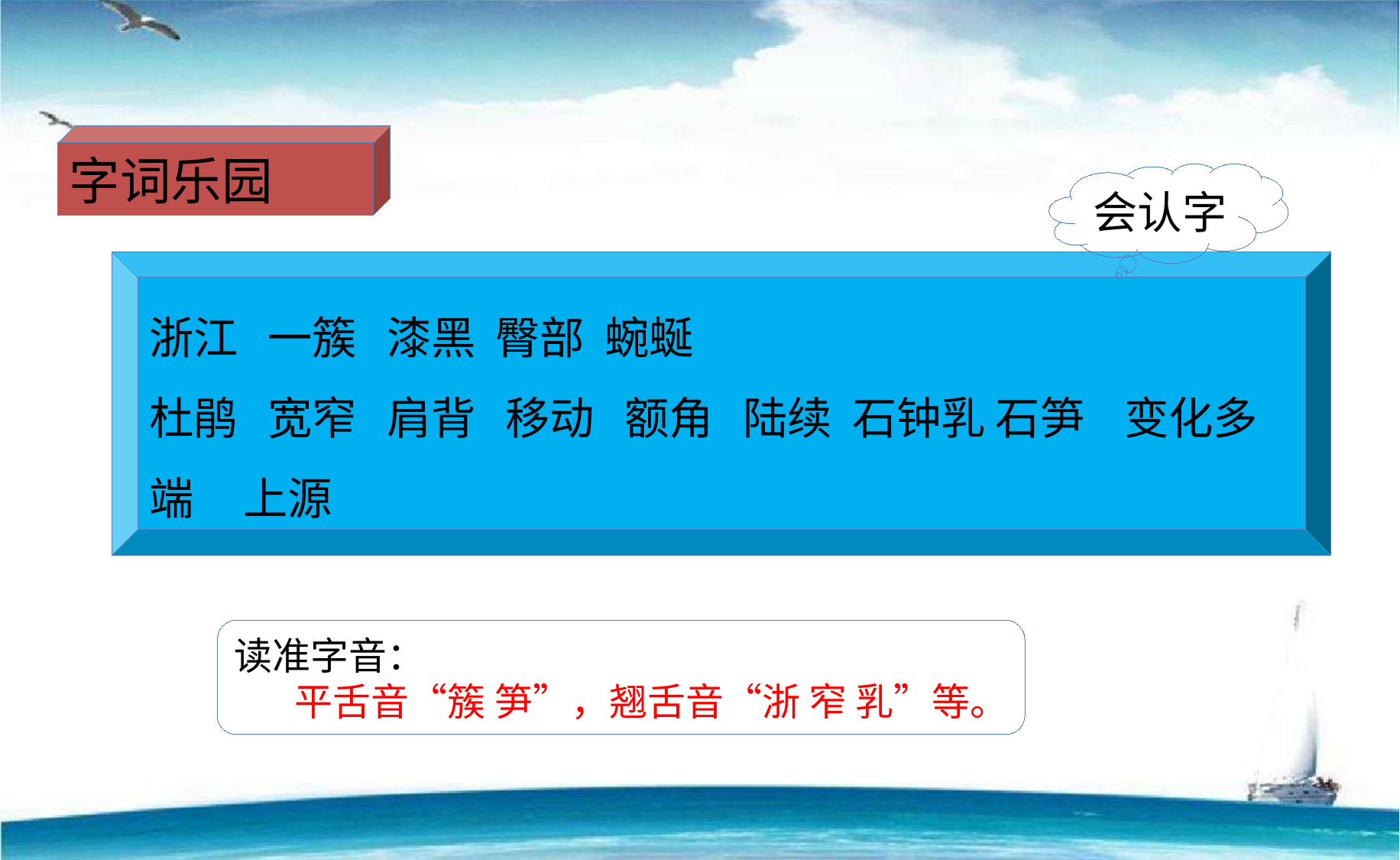

字词乐园
会认字

浙江   一簇   漆黑  臀部  蜿蜒
杜鹃   宽窄   肩背   移动   额角   陆续  石钟乳 石笋    变化多端     上源
读准字音：
      平舌音“簇 笋”，翘舌音“浙 窄 乳”等。